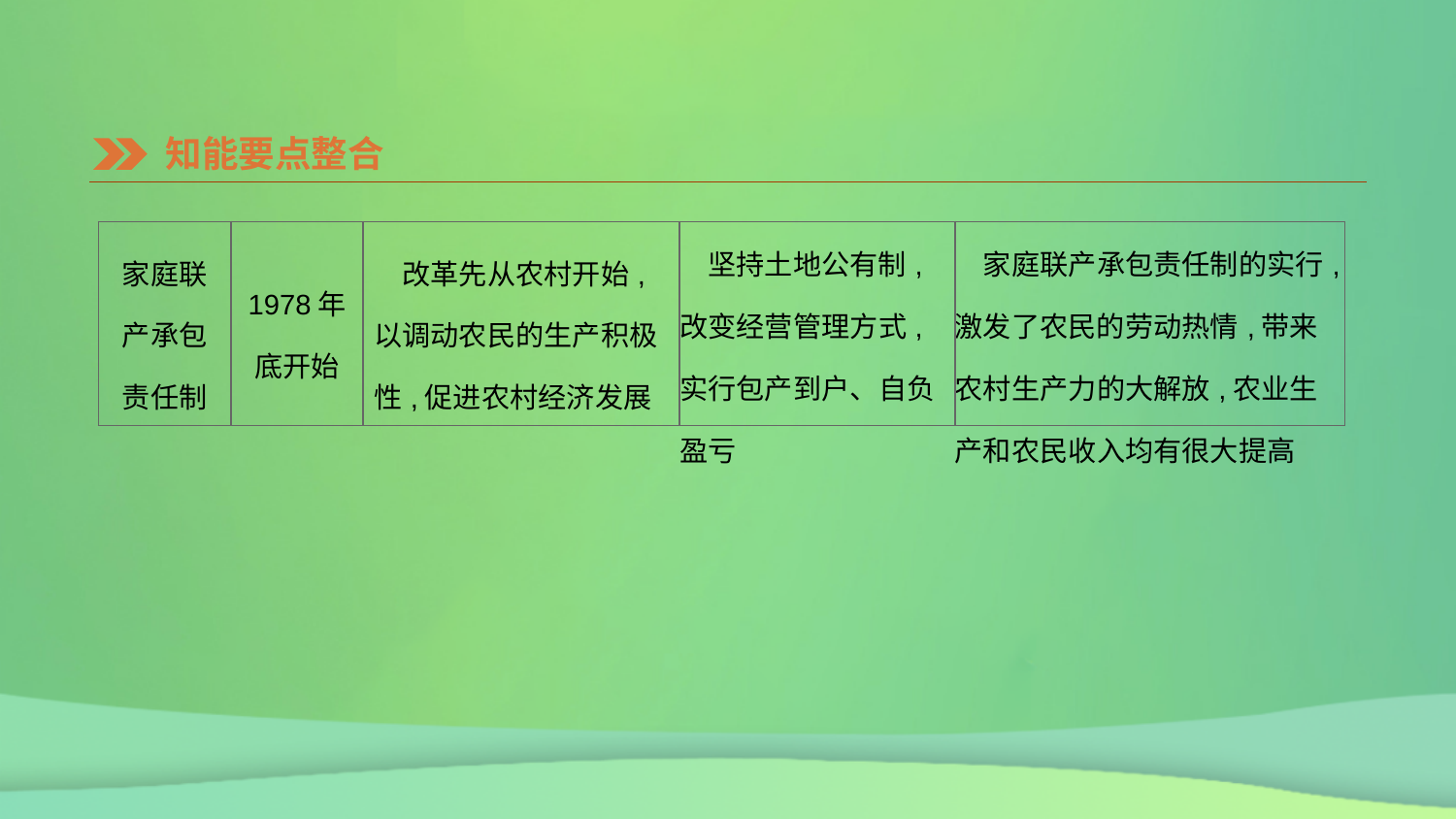

知能要点整合

| 家庭联 产承包 责任制 | 1978年 底开始 | 改革先从农村开始,以调动农民的生产积极性,促进农村经济发展 | 坚持土地公有制,改变经营管理方式,实行包产到户、自负盈亏 | 家庭联产承包责任制的实行,激发了农民的劳动热情,带来农村生产力的大解放,农业生产和农民收入均有很大提高 |
| --- | --- | --- | --- | --- |